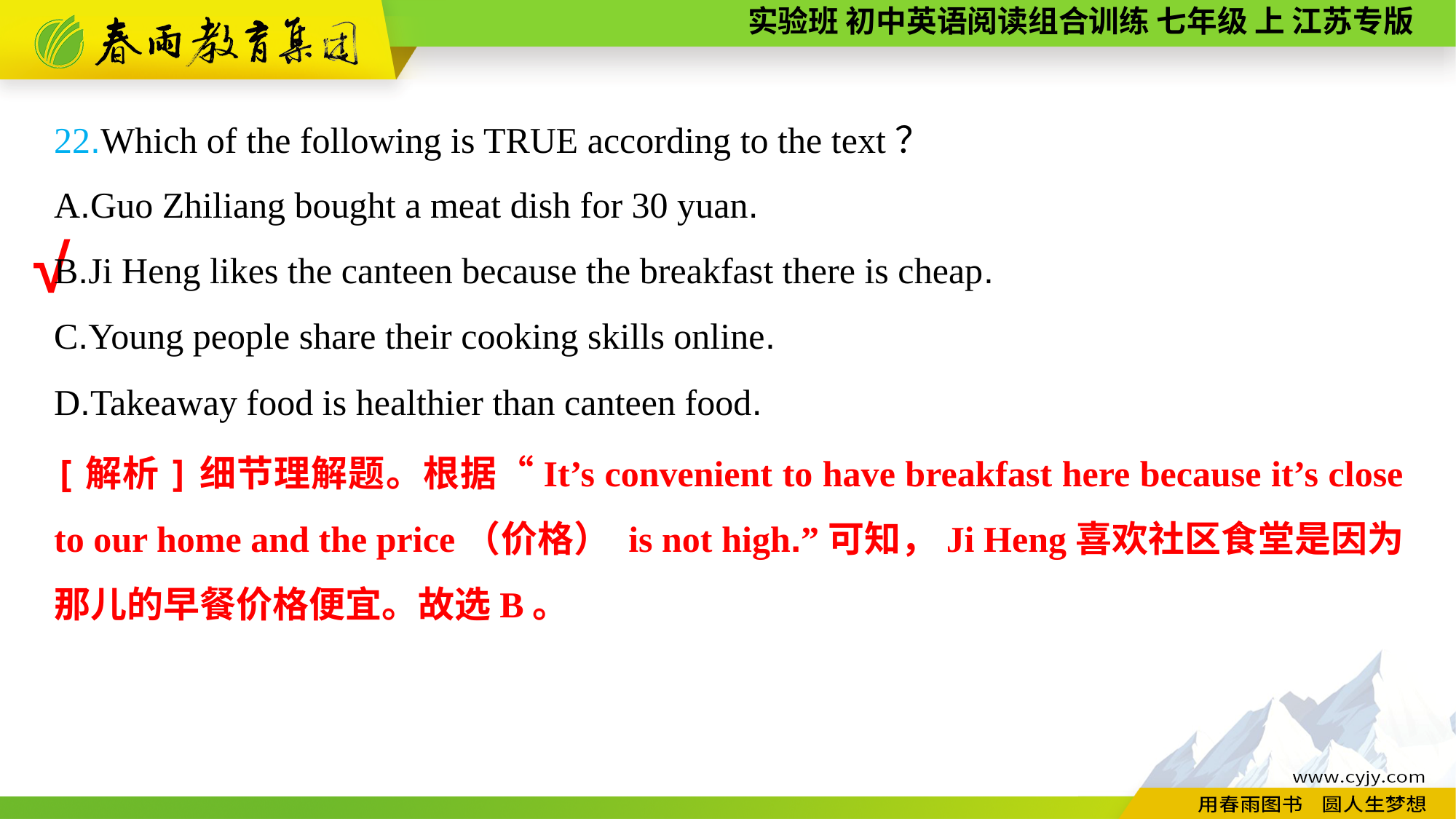

22.Which of the following is TRUE according to the text？
A.Guo Zhiliang bought a meat dish for 30 yuan.
B.Ji Heng likes the canteen because the breakfast there is cheap.
C.Young people share their cooking skills online.
D.Takeaway food is healthier than canteen food.
√
[解析]细节理解题。根据“It’s convenient to have breakfast here because it’s close to our home and the price（价格） is not high.”可知，Ji Heng喜欢社区食堂是因为那儿的早餐价格便宜。故选B。